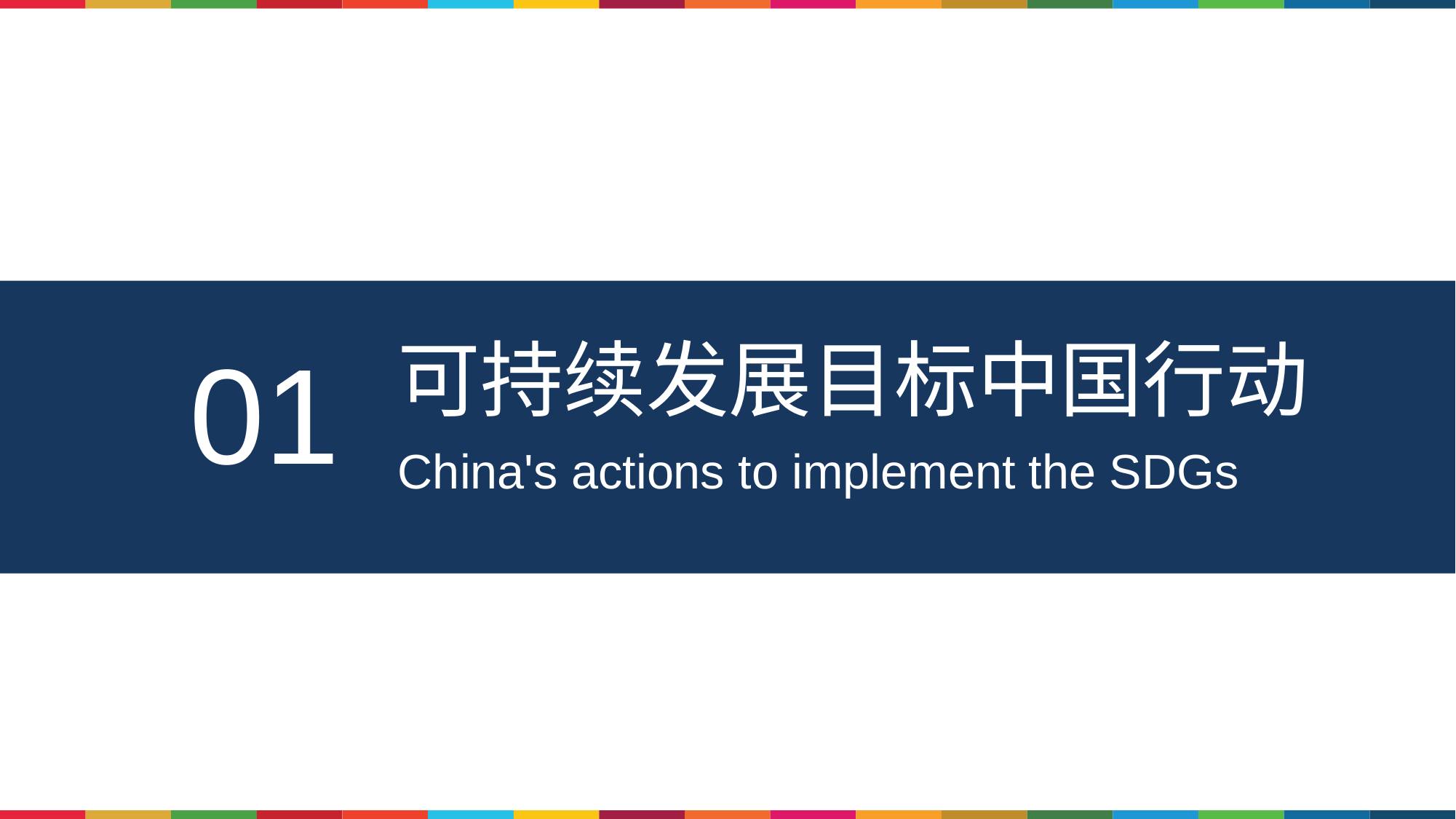

01
可持续发展目标中国行动
China's actions to implement the SDGs